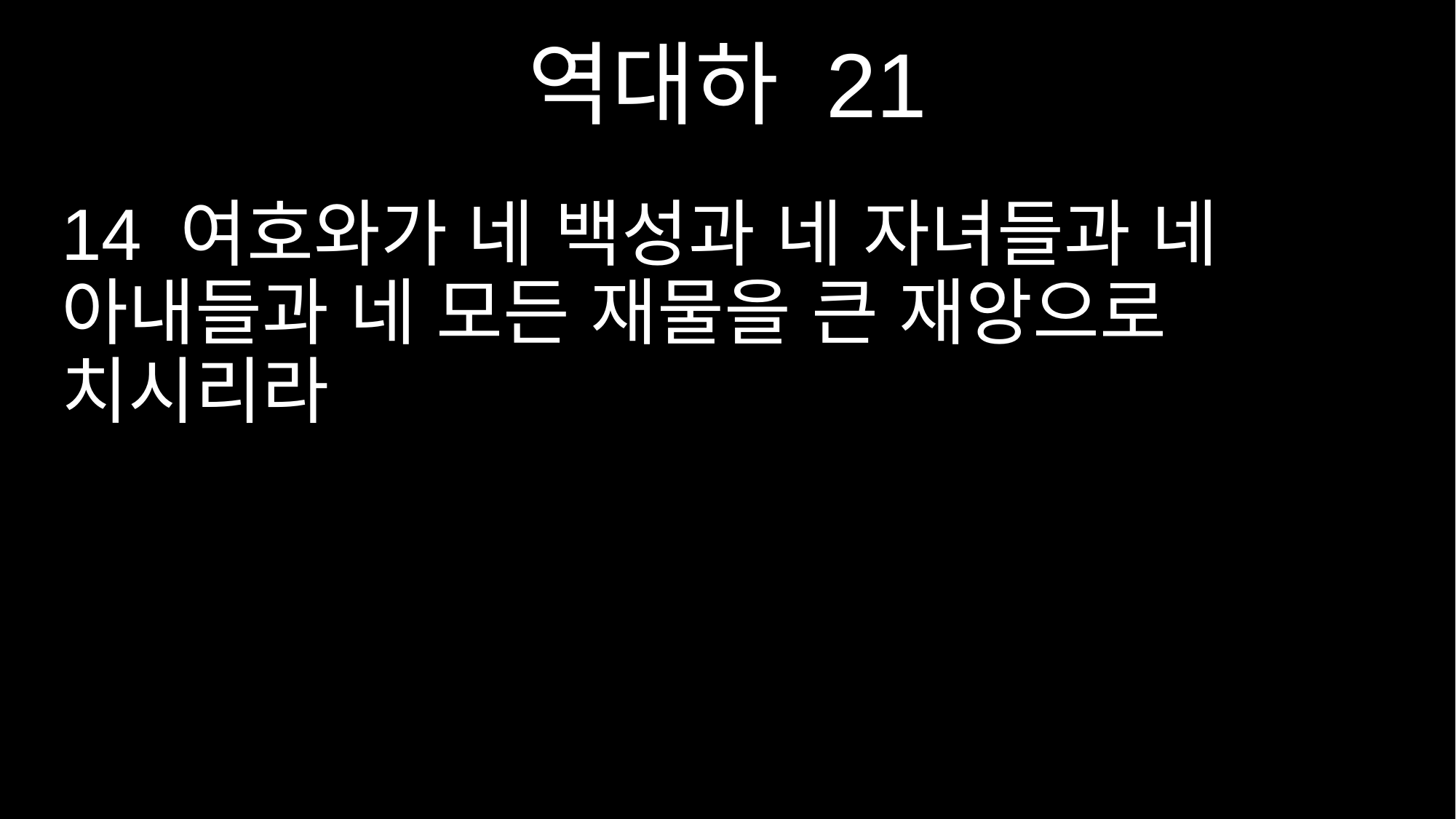

역대하 21
14 여호와가 네 백성과 네 자녀들과 네 아내들과 네 모든 재물을 큰 재앙으로 치시리라